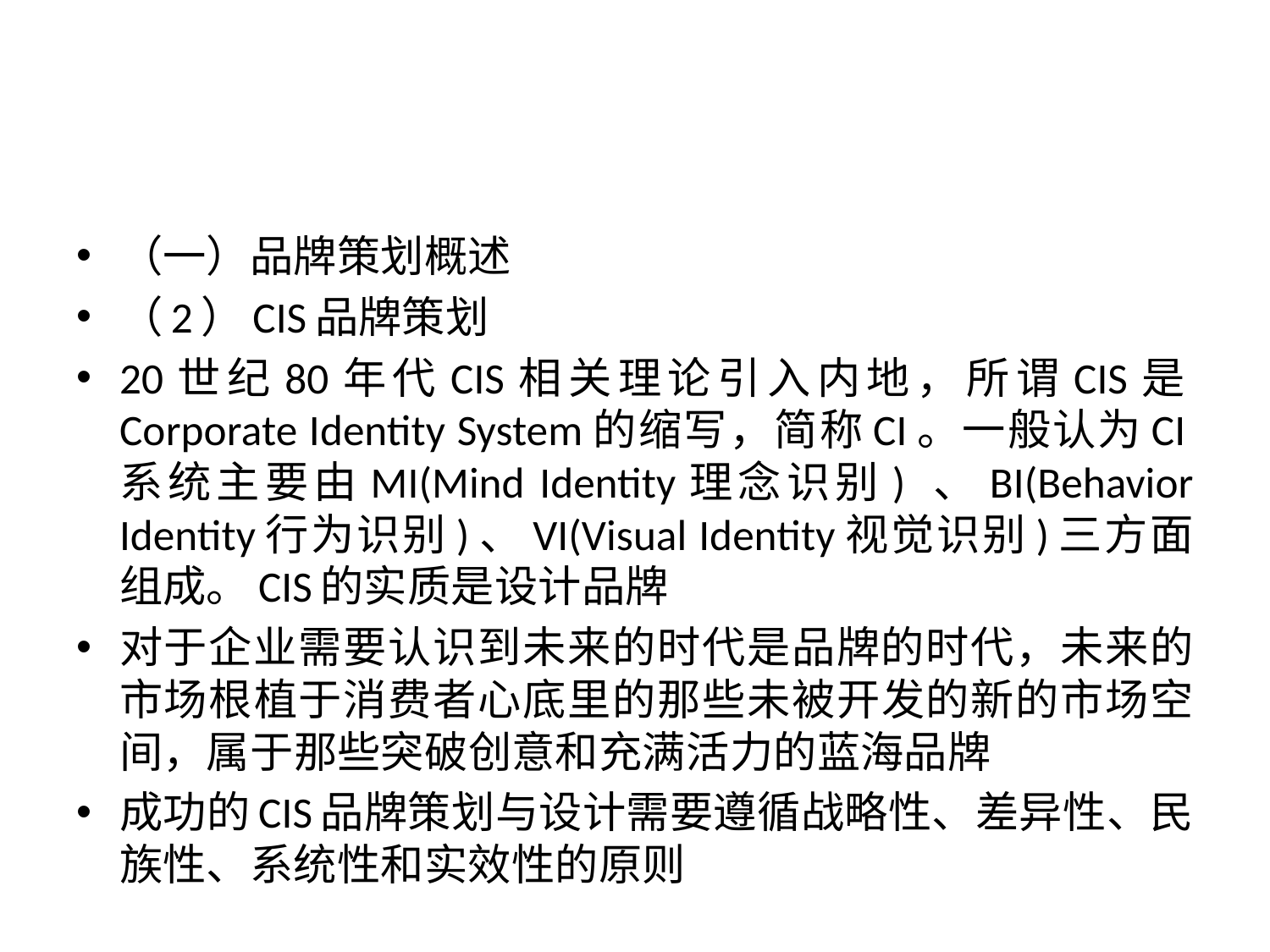

#
（一）品牌策划概述
（2）CIS品牌策划
20世纪80年代CIS相关理论引入内地，所谓CIS是Corporate Identity System的缩写，简称CI。一般认为CI系统主要由MI(Mind Identity理念识别) 、BI(Behavior Identity行为识别)、VI(Visual Identity视觉识别)三方面组成。CIS的实质是设计品牌
对于企业需要认识到未来的时代是品牌的时代，未来的市场根植于消费者心底里的那些未被开发的新的市场空间，属于那些突破创意和充满活力的蓝海品牌
成功的CIS品牌策划与设计需要遵循战略性、差异性、民族性、系统性和实效性的原则